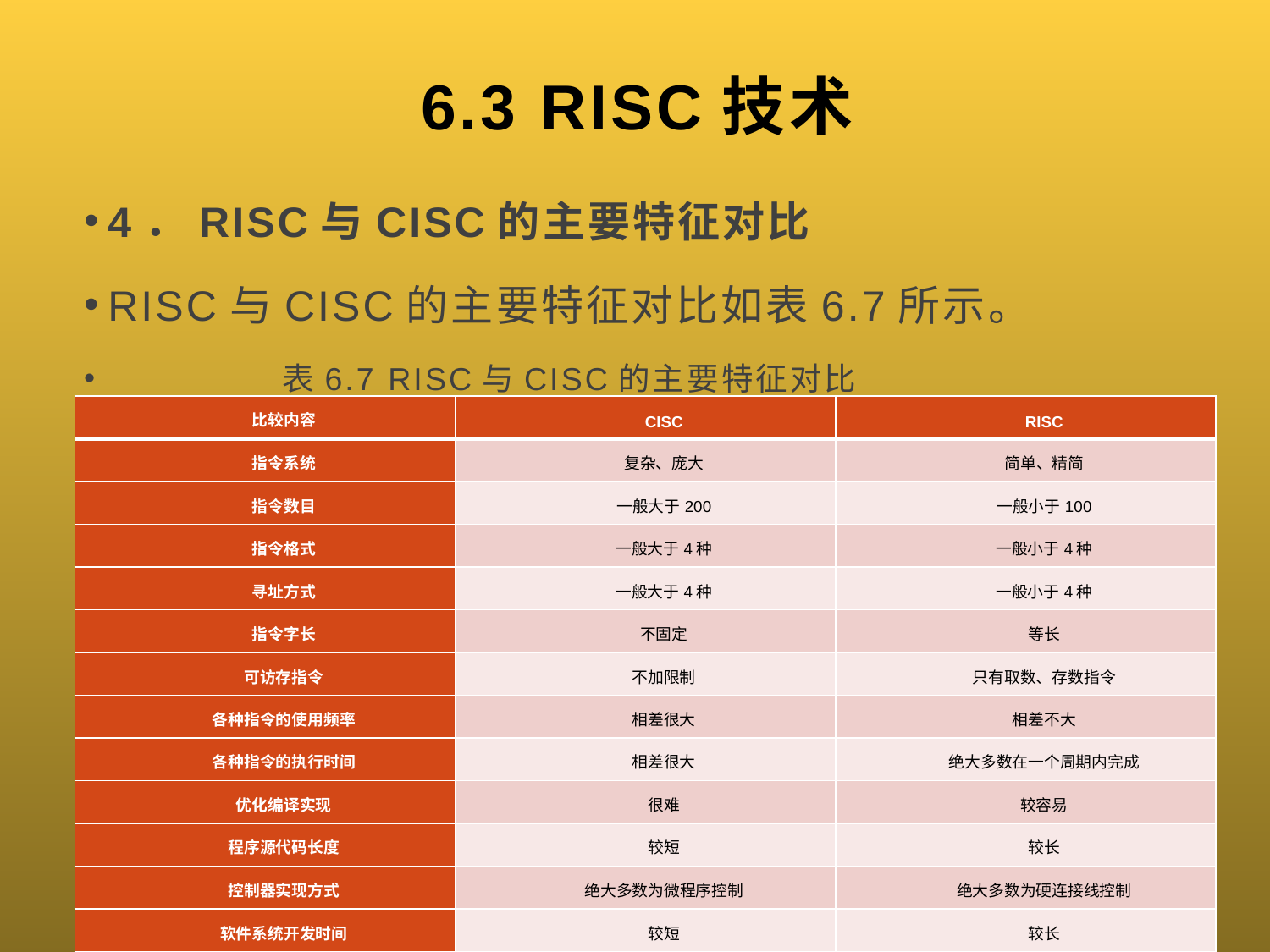

# 6.3 RISC技术
4．RISC与CISC的主要特征对比
RISC与CISC的主要特征对比如表6.7所示。
                 表6.7 RISC与CISC的主要特征对比

| 比较内容 | CISC | RISC |
| --- | --- | --- |
| 指令系统 | 复杂、庞大 | 简单、精简 |
| 指令数目 | 一般大于200 | 一般小于100 |
| 指令格式 | 一般大于4种 | 一般小于4种 |
| 寻址方式 | 一般大于4种 | 一般小于4种 |
| 指令字长 | 不固定 | 等长 |
| 可访存指令 | 不加限制 | 只有取数、存数指令 |
| 各种指令的使用频率 | 相差很大 | 相差不大 |
| 各种指令的执行时间 | 相差很大 | 绝大多数在一个周期内完成 |
| 优化编译实现 | 很难 | 较容易 |
| 程序源代码长度 | 较短 | 较长 |
| 控制器实现方式 | 绝大多数为微程序控制 | 绝大多数为硬连接线控制 |
| 软件系统开发时间 | 较短 | 较长 |